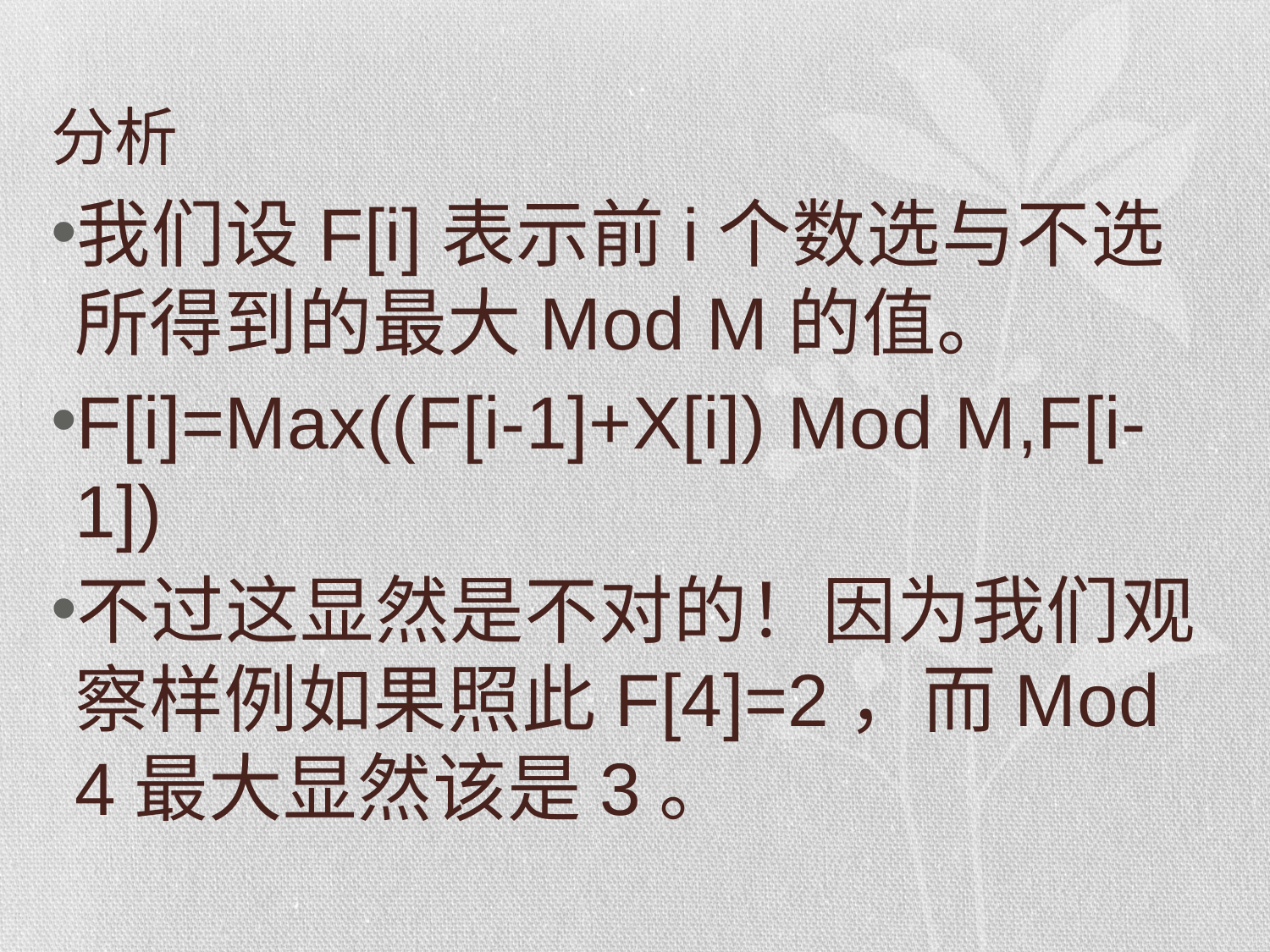

# 分析
我们设F[i]表示前i个数选与不选所得到的最大Mod M的值。
F[i]=Max((F[i-1]+X[i]) Mod M,F[i-1])
不过这显然是不对的！因为我们观察样例如果照此F[4]=2，而Mod 4最大显然该是3。